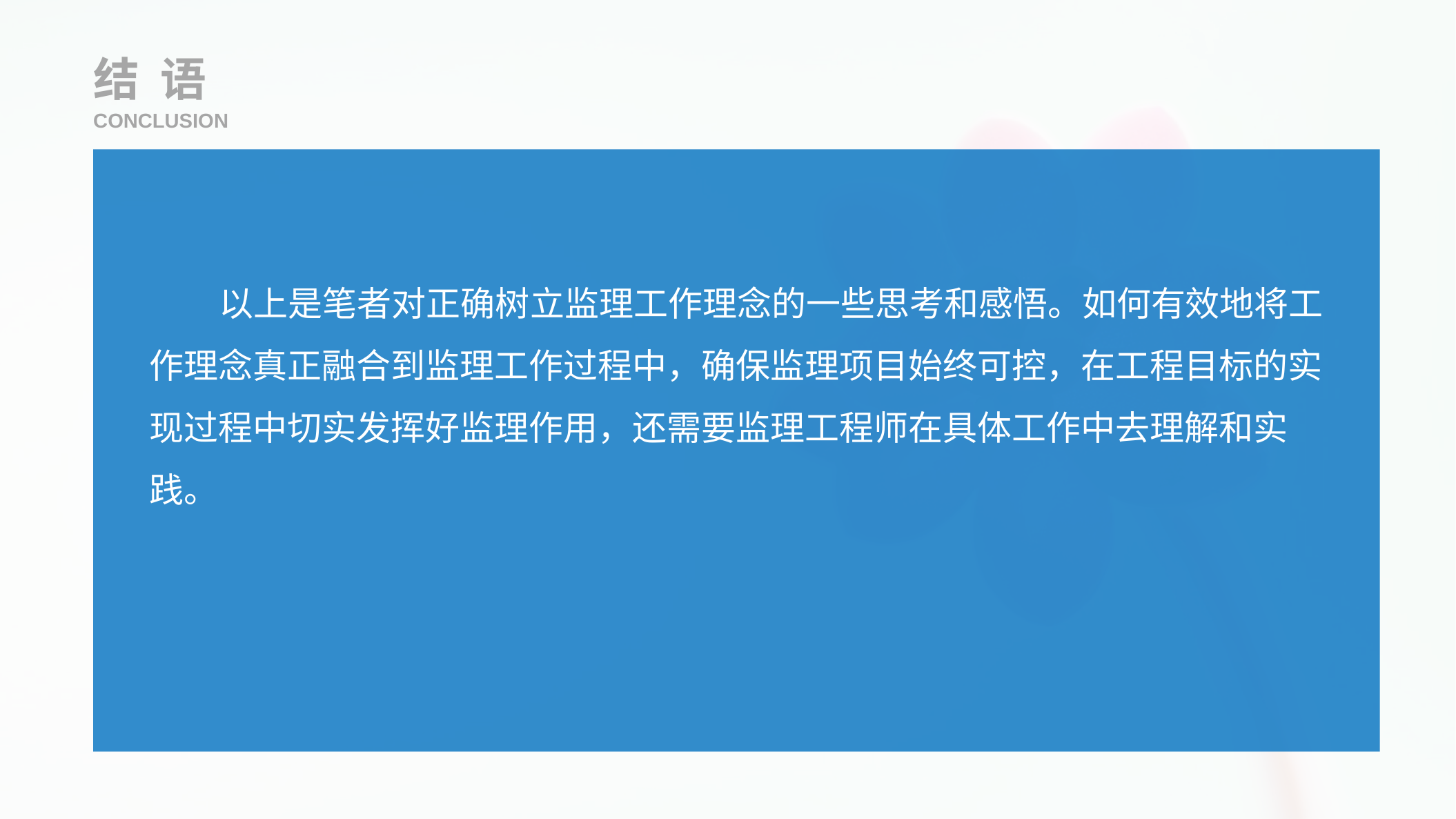

结  语
CONCLUSION

        以上是笔者对正确树立监理工作理念的一些思考和感悟。如何有效地将工作理念真正融合到监理工作过程中，确保监理项目始终可控，在工程目标的实现过程中切实发挥好监理作用，还需要监理工程师在具体工作中去理解和实践。